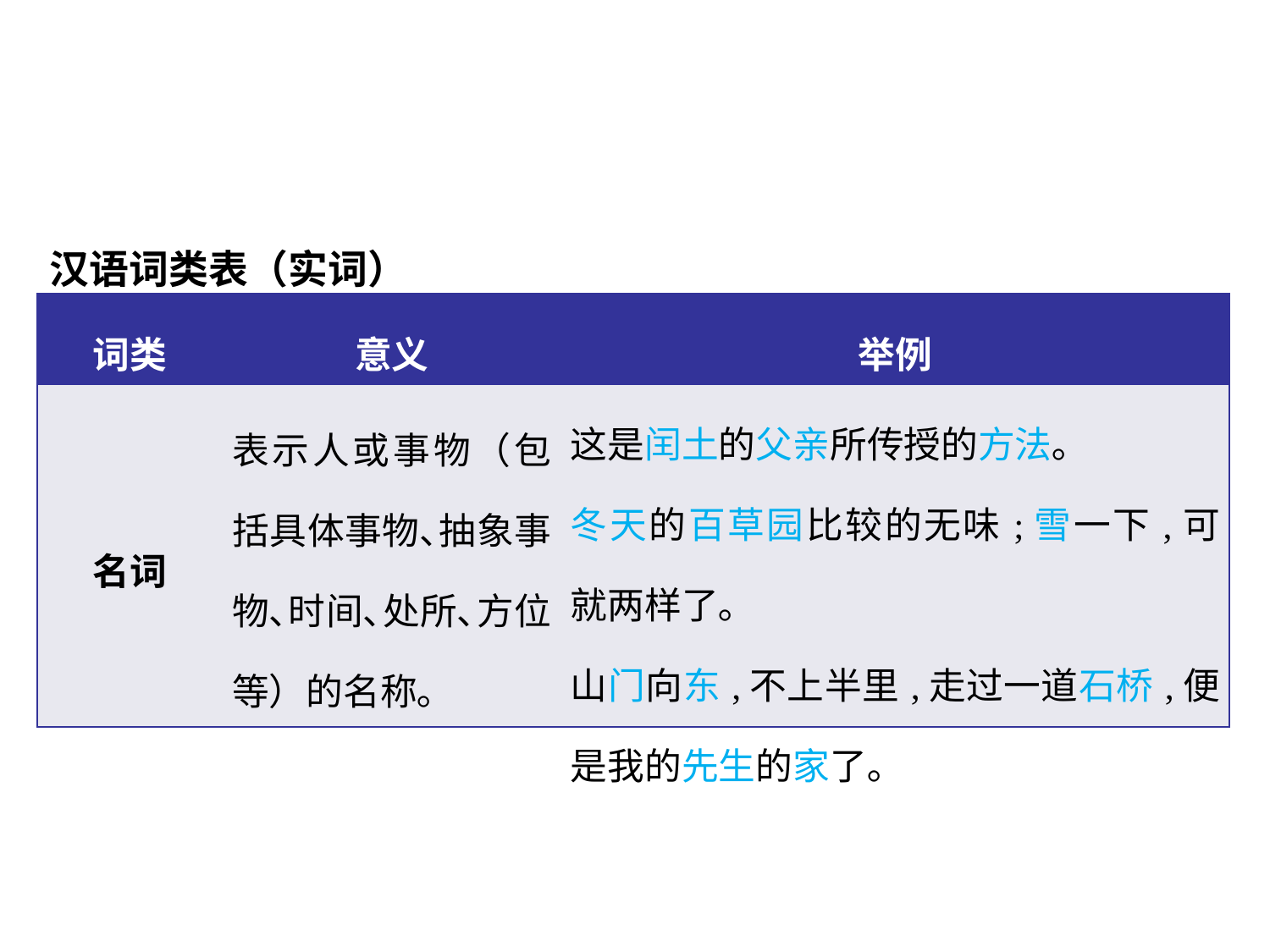

汉语词类表（实词）
| 词类 | 意义 | 举例 |
| --- | --- | --- |
| 名词 | 表示人或事物（包括具体事物､抽象事物､时间､处所､方位等）的名称｡ | 这是闰土的父亲所传授的方法｡ 冬天的百草园比较的无味;雪一下,可就两样了｡ 山门向东,不上半里,走过一道石桥,便是我的先生的家了｡ |